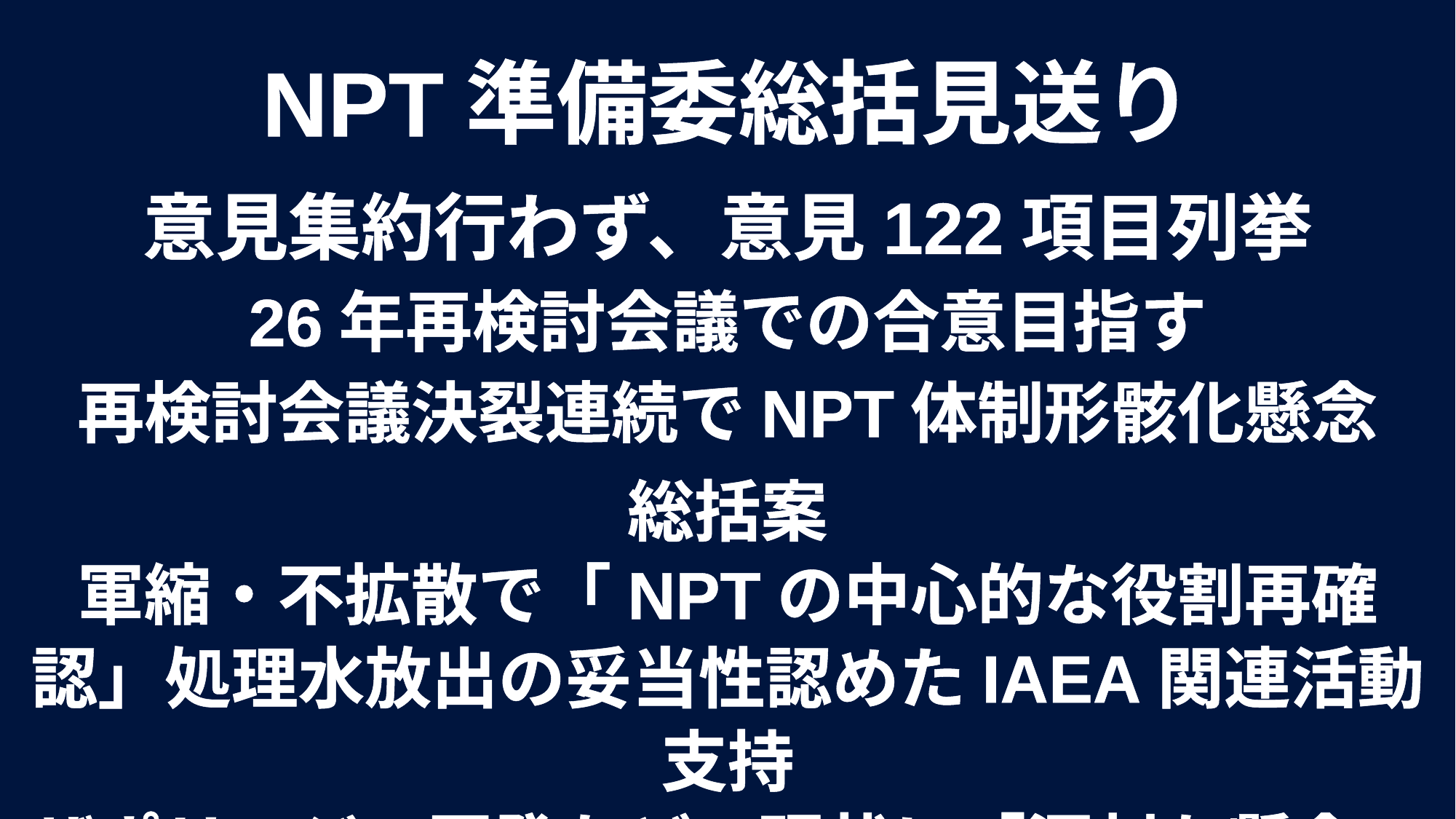

NPT準備委総括見送り
意見集約行わず、意見122項目列挙
26年再検討会議での合意目指す
再検討会議決裂連続でNPT体制形骸化懸念
総括案
軍縮・不拡散で「NPTの中心的な役割再確認」処理水放出の妥当性認めたIAEA関連活動支持
ザポリージャ原発などの現状に「深刻な懸念」